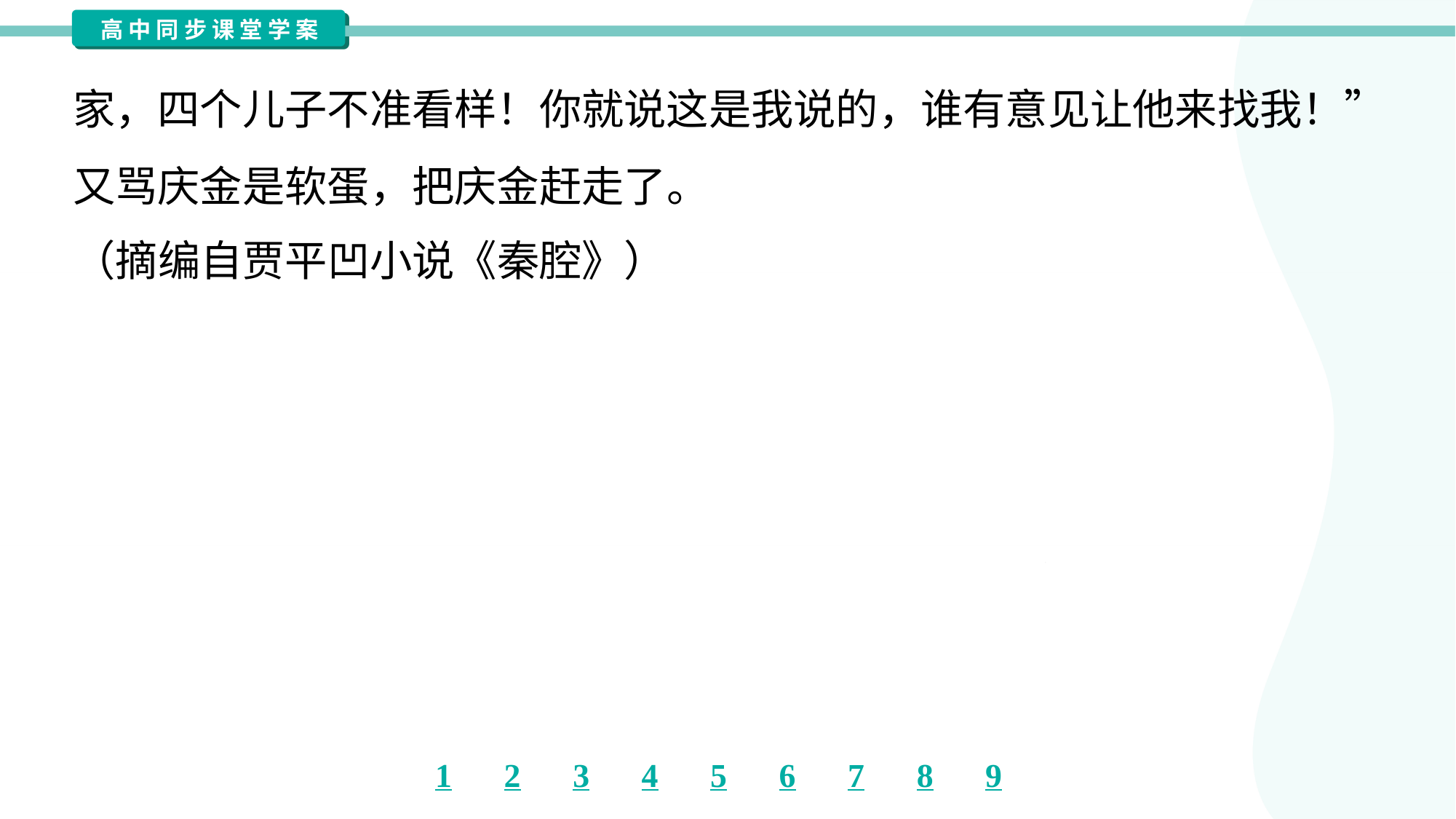

家，四个儿子不准看样！你就说这是我说的，谁有意见让他来找我！”
又骂庆金是软蛋，把庆金赶走了。
（摘编自贾平凹小说《秦腔》）#1.1.5